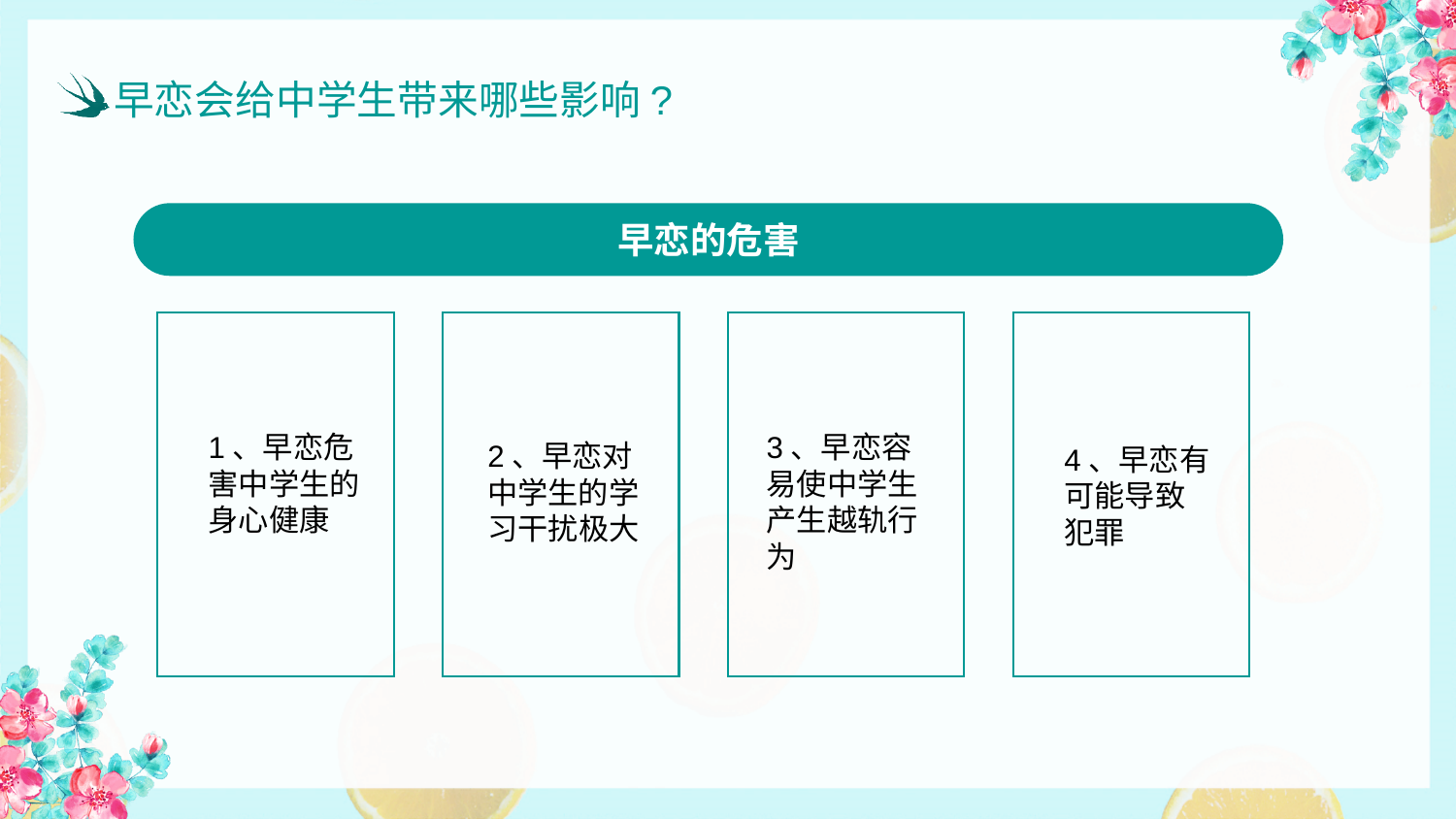

早恋的危害

1、早恋危害中学生的身心健康

2、早恋对中学生的学习干扰极大

3、早恋容易使中学生产生越轨行为

4、早恋有可能导致犯罪